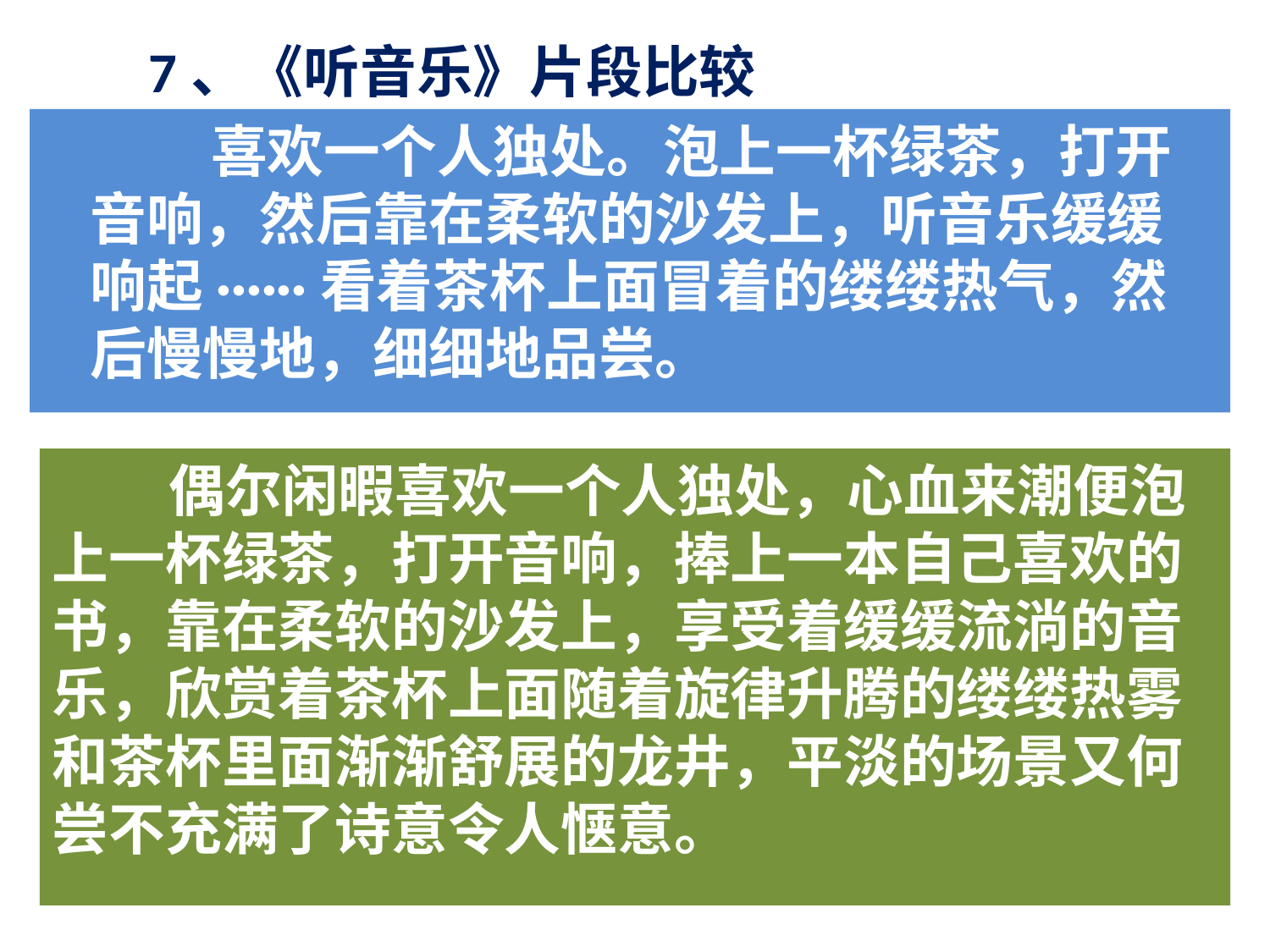

7、《听音乐》片段比较
            喜欢一个人独处。泡上一杯绿茶，打开音响，然后靠在柔软的沙发上，听音乐缓缓响起······看着茶杯上面冒着的缕缕热气，然后慢慢地，细细地品尝。

        偶尔闲暇喜欢一个人独处，心血来潮便泡上一杯绿茶，打开音响，捧上一本自己喜欢的书，靠在柔软的沙发上，享受着缓缓流淌的音乐，欣赏着茶杯上面随着旋律升腾的缕缕热雾和茶杯里面渐渐舒展的龙井，平淡的场景又何尝不充满了诗意令人惬意。